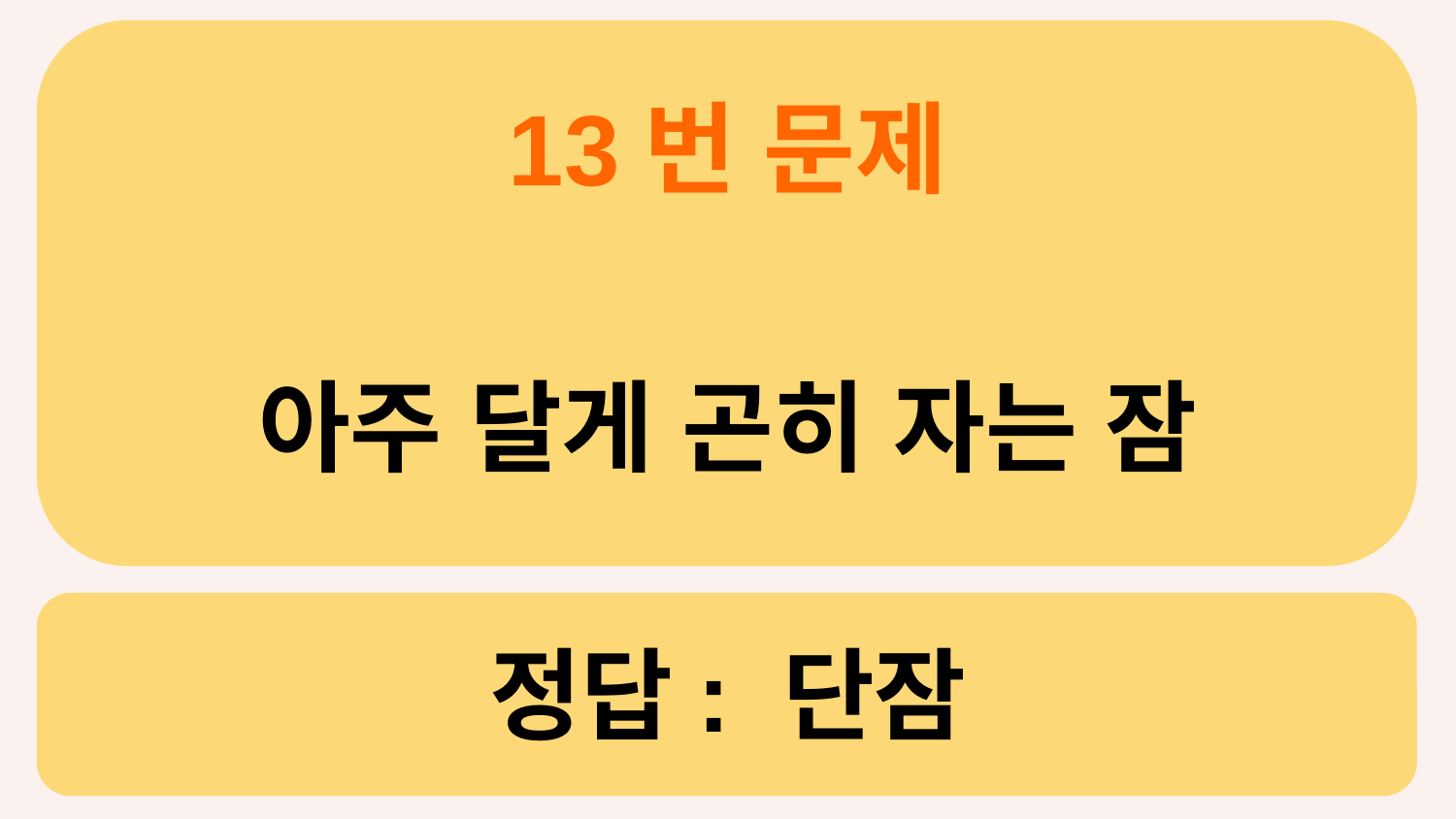

13번 문제
아주 달게 곤히 자는 잠

# 정답: 단잠